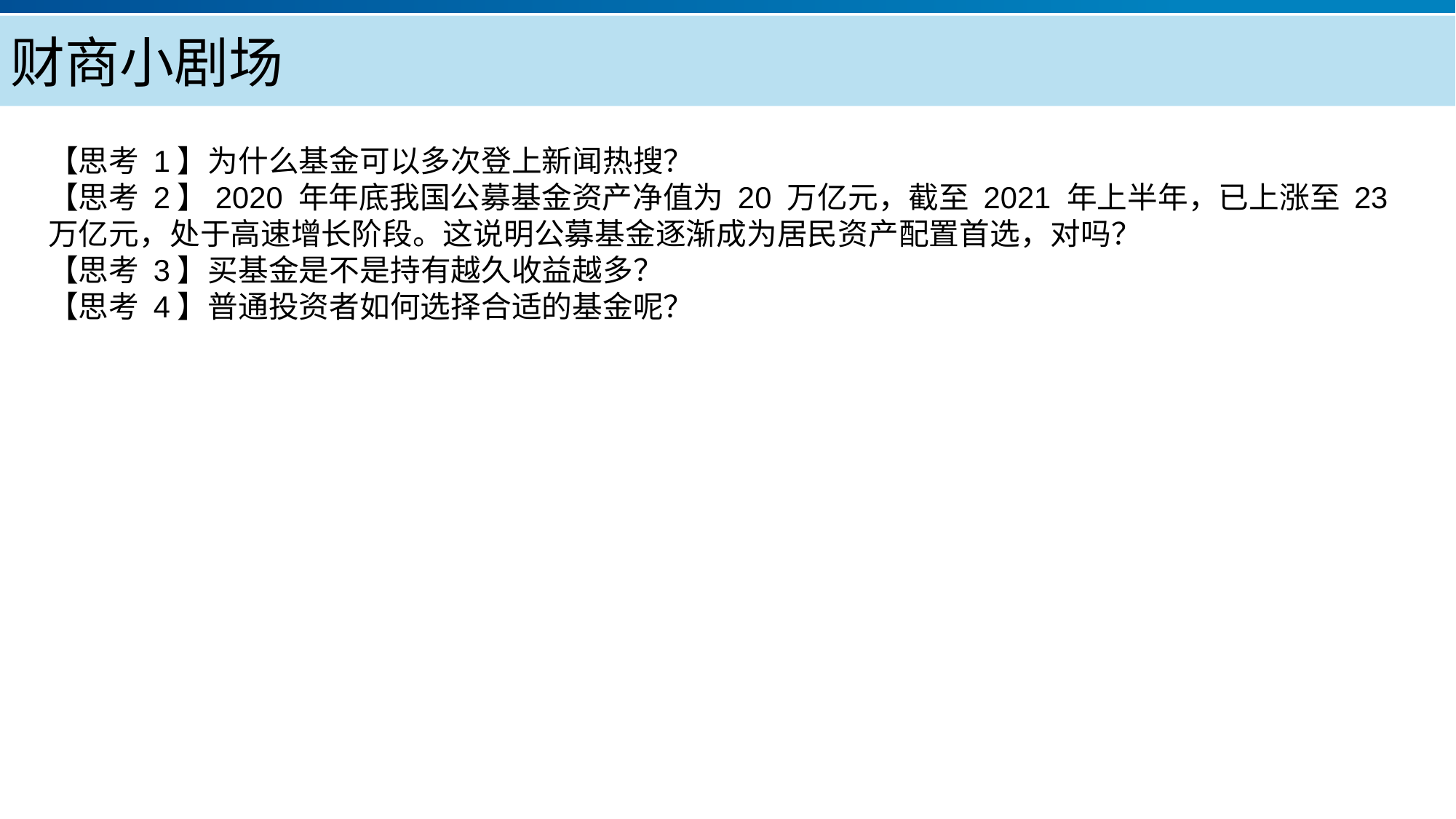

财商小剧场
【思考 1】为什么基金可以多次登上新闻热搜？
【思考 2】2020 年年底我国公募基金资产净值为 20 万亿元，截至 2021 年上半年，已上涨至 23 万亿元，处于高速增长阶段。这说明公募基金逐渐成为居民资产配置首选，对吗？
【思考 3】买基金是不是持有越久收益越多？
【思考 4】普通投资者如何选择合适的基金呢？

产品服务
公司优势
公司简介
产品系列
品牌优势
企业愿景
主打产品
团队组织
核心竞争力
人才优势
联系方式
历程荣誉
售后支持
商业模式
期待合作